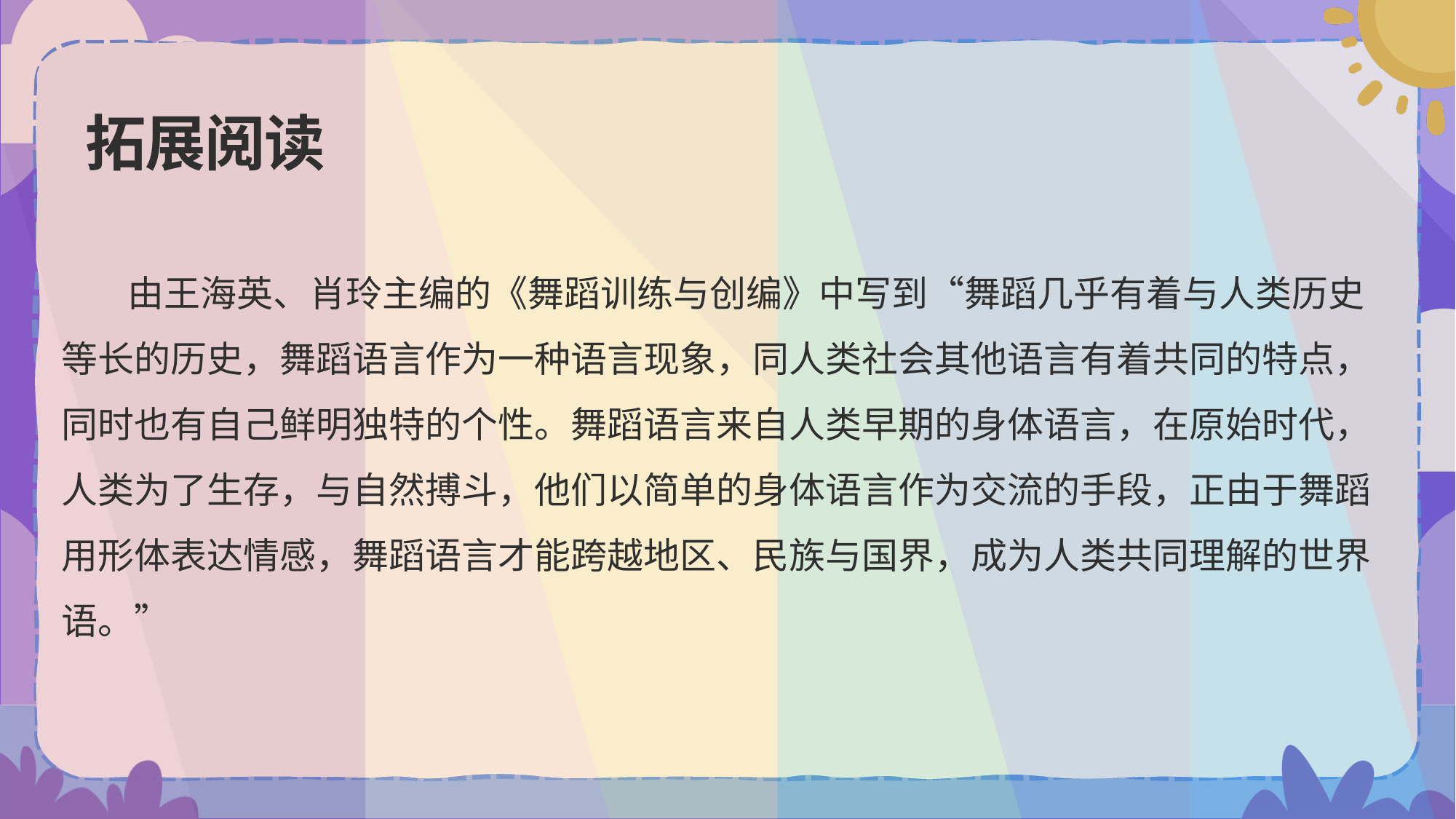

# 拓展阅读
       由王海英、肖玲主编的《舞蹈训练与创编》中写到“舞蹈几乎有着与人类历史
等长的历史，舞蹈语言作为一种语言现象，同人类社会其他语言有着共同的特点，
同时也有自己鲜明独特的个性。舞蹈语言来自人类早期的身体语言，在原始时代，
人类为了生存，与自然搏斗，他们以简单的身体语言作为交流的手段，正由于舞蹈
用形体表达情感，舞蹈语言才能跨越地区、民族与国界，成为人类共同理解的世界语。”